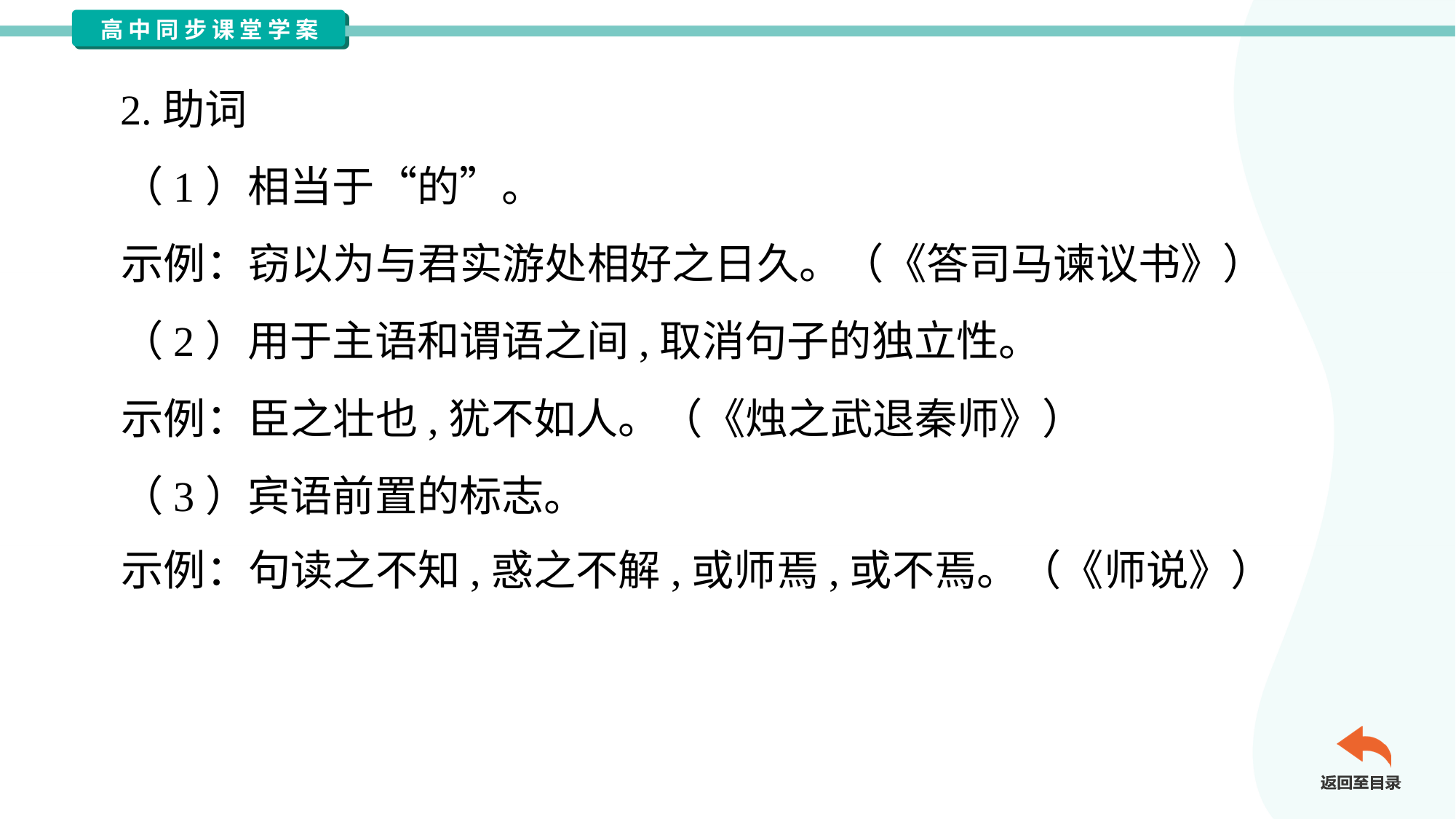

2.助词
    （1）相当于“的”。
    示例：窃以为与君实游处相好之日久。（《答司马谏议书》）
    （2）用于主语和谓语之间,取消句子的独立性。
    示例：臣之壮也,犹不如人。（《烛之武退秦师》）
    （3）宾语前置的标志。
    示例：句读之不知,惑之不解,或师焉,或不焉。（《师说》）